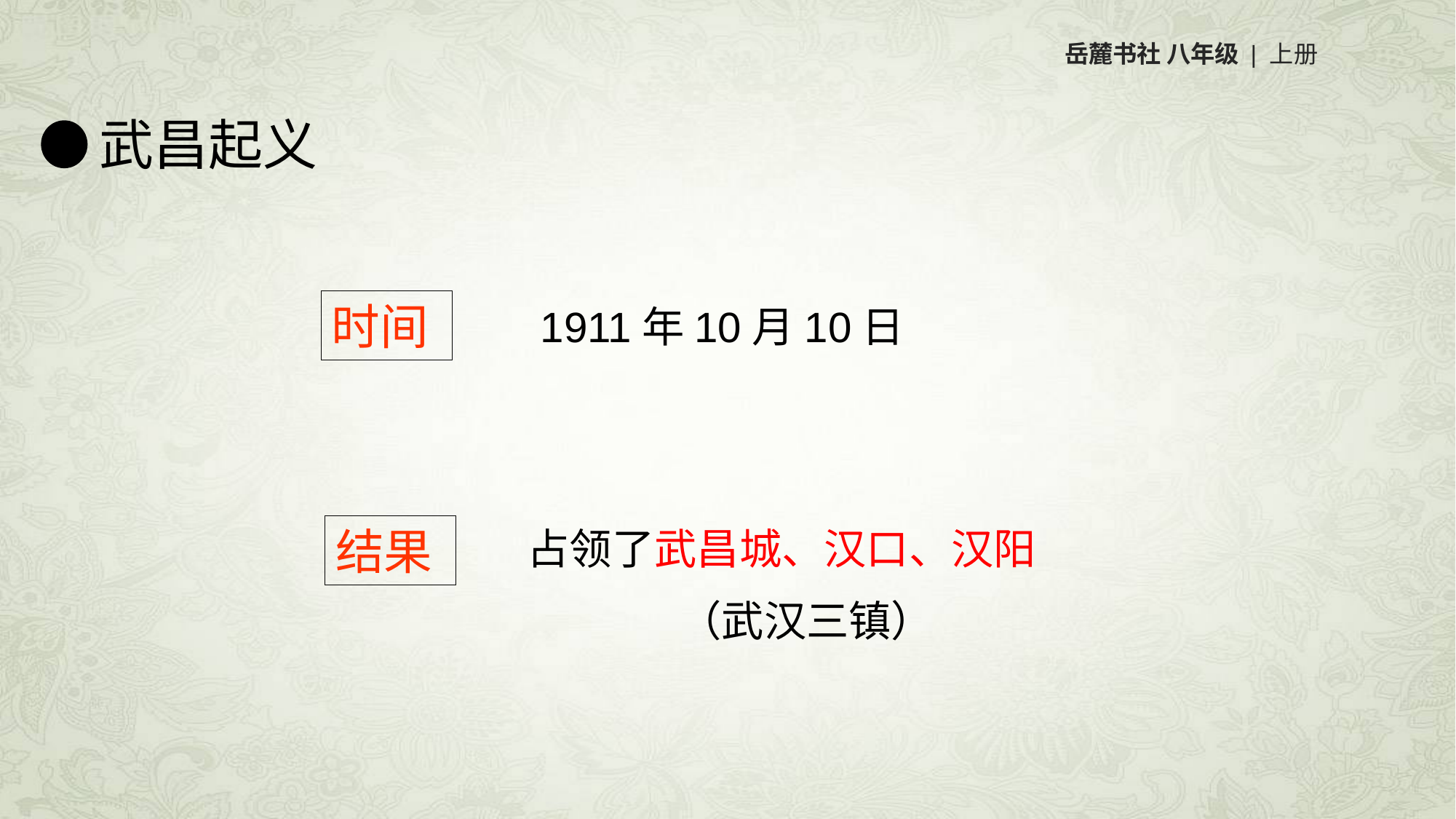

岳麓书社 八年级 | 上册
武昌起义

时间
1911年10月10日
结果
占领了武昌城、汉口、汉阳
               （武汉三镇）